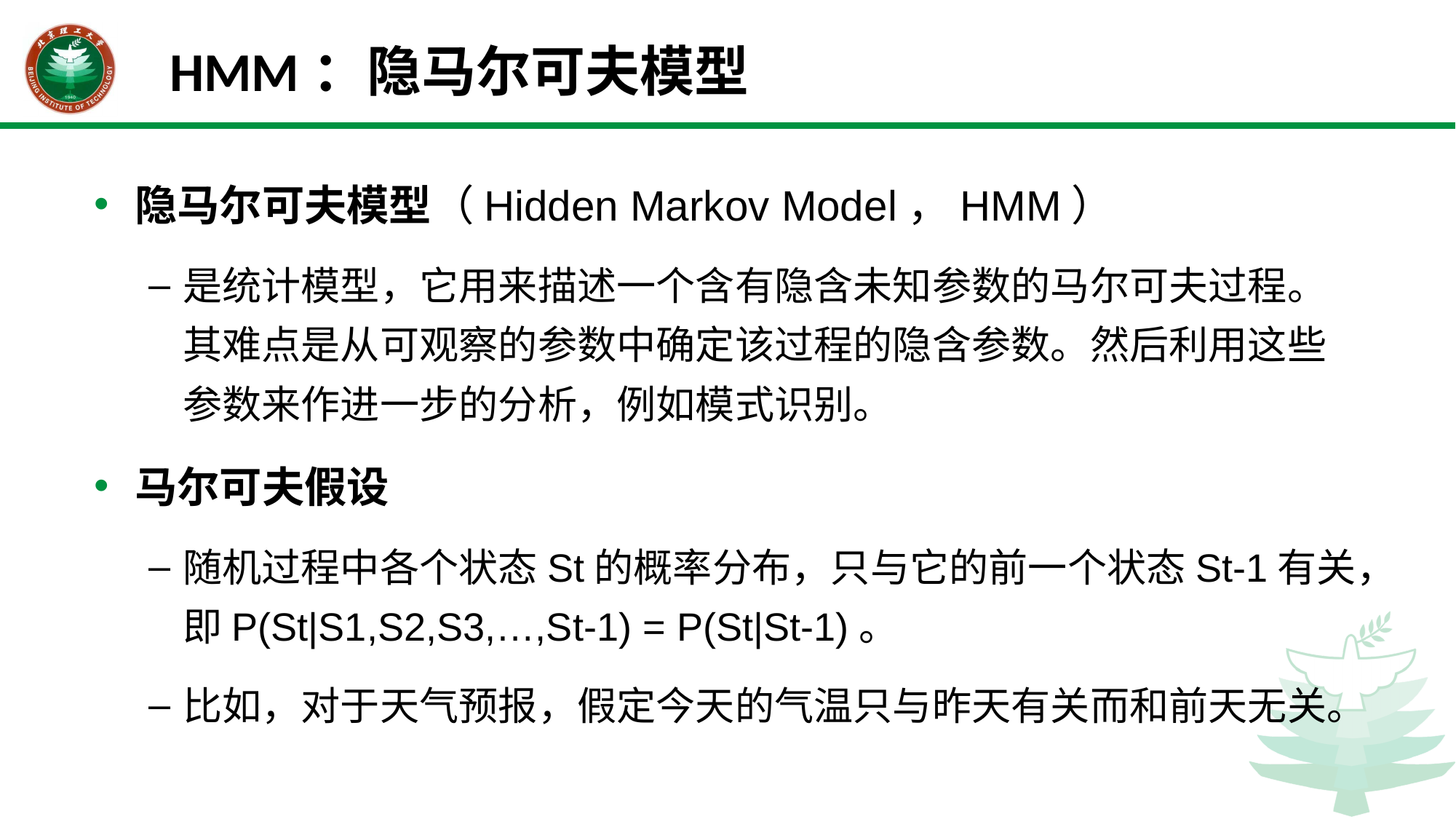

# HMM：隐马尔可夫模型
隐马尔可夫模型（Hidden Markov Model，HMM）
是统计模型，它用来描述一个含有隐含未知参数的马尔可夫过程。其难点是从可观察的参数中确定该过程的隐含参数。然后利用这些参数来作进一步的分析，例如模式识别。
马尔可夫假设
随机过程中各个状态St的概率分布，只与它的前一个状态St-1有关，即P(St|S1,S2,S3,…,St-1) = P(St|St-1)。
比如，对于天气预报，假定今天的气温只与昨天有关而和前天无关。